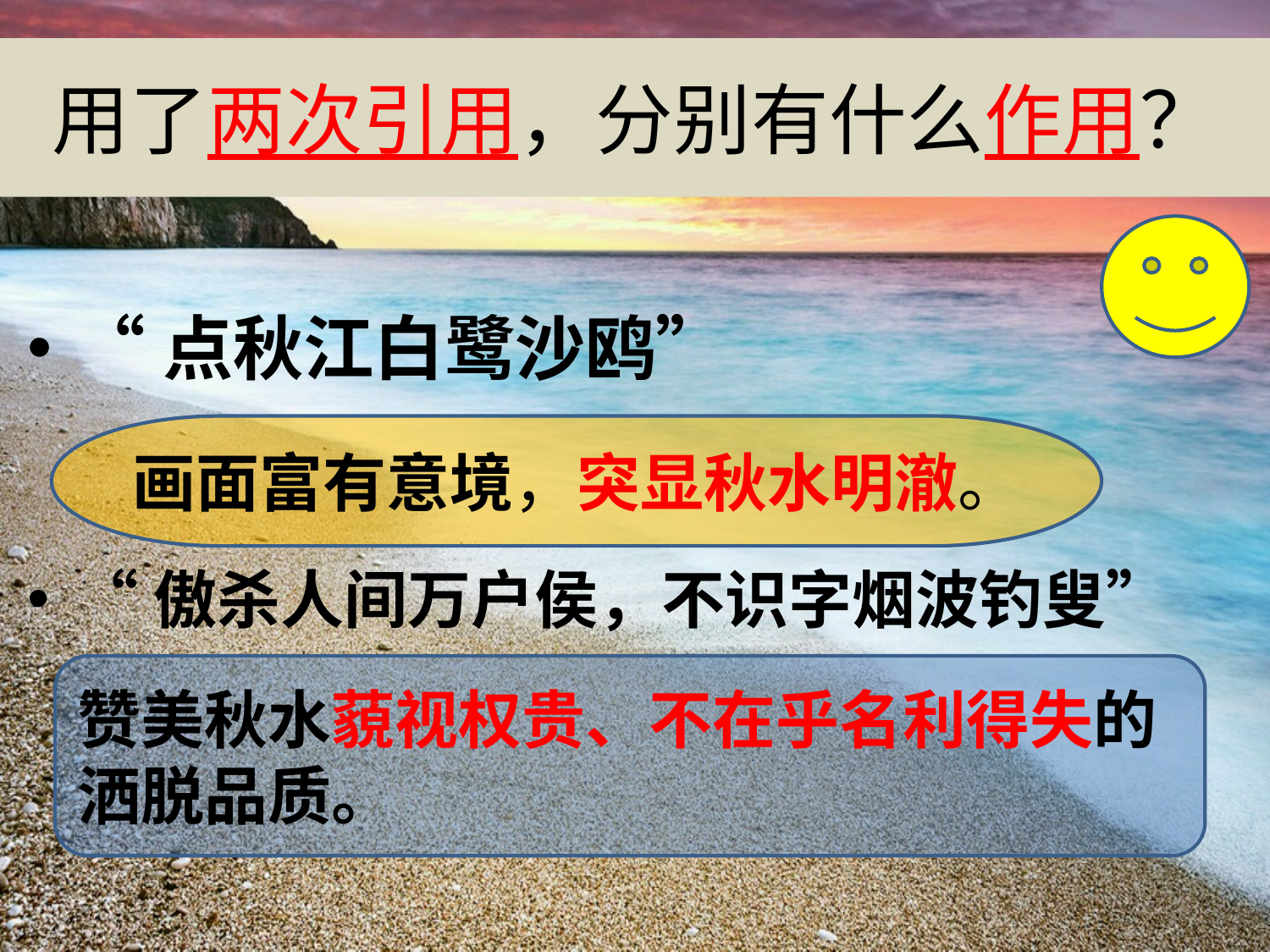

# 用了两次引用，分别有什么作用？

“点秋江白鹭沙鸥”

“傲杀人间万户侯，不识字烟波钓叟”

画面富有意境，突显秋水明澈。
赞美秋水藐视权贵、不在乎名利得失的洒脱品质。